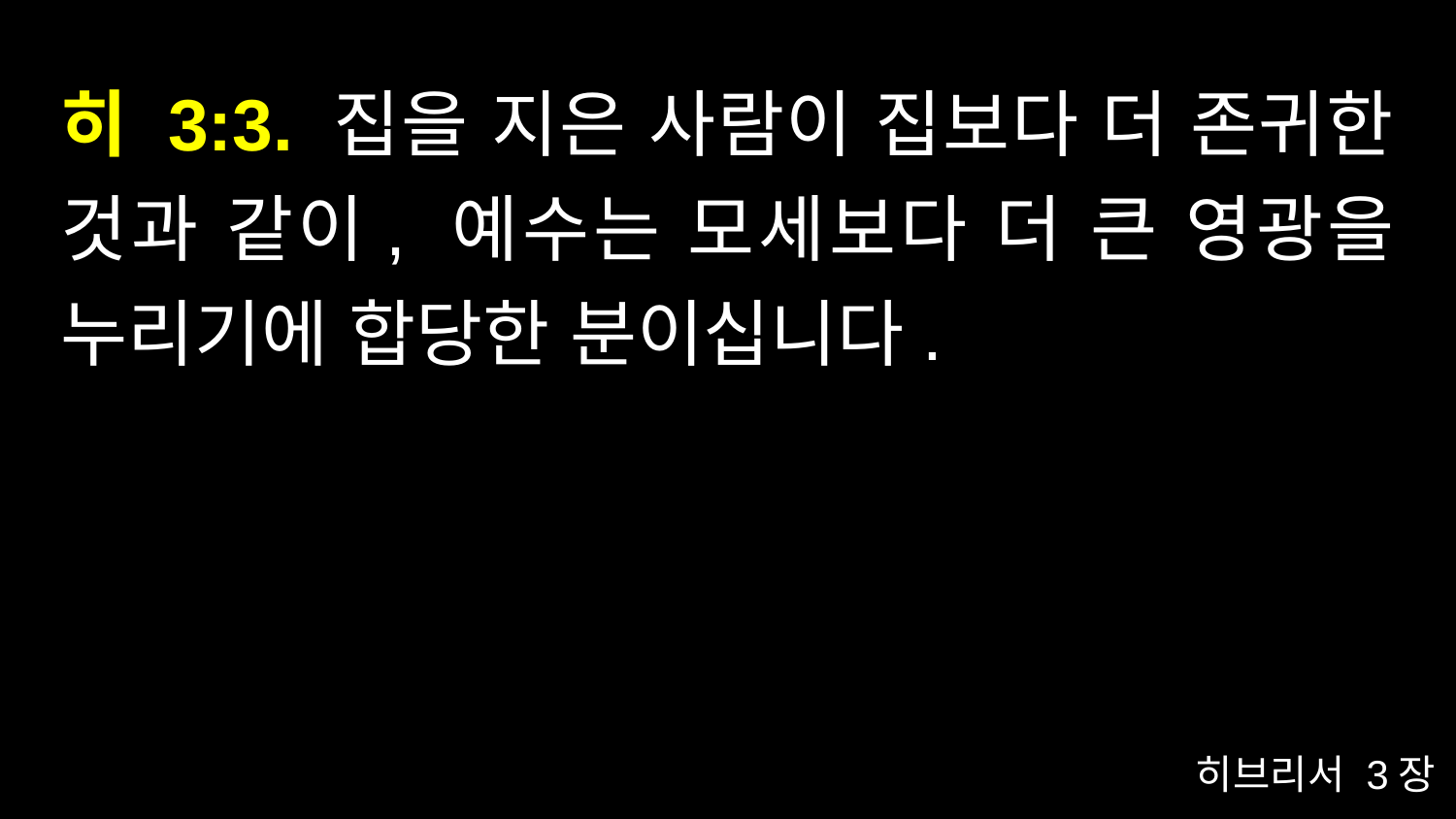

# 히 3:3. 집을 지은 사람이 집보다 더 존귀한 것과 같이, 예수는 모세보다 더 큰 영광을 누리기에 합당한 분이십니다.
히브리서 3장